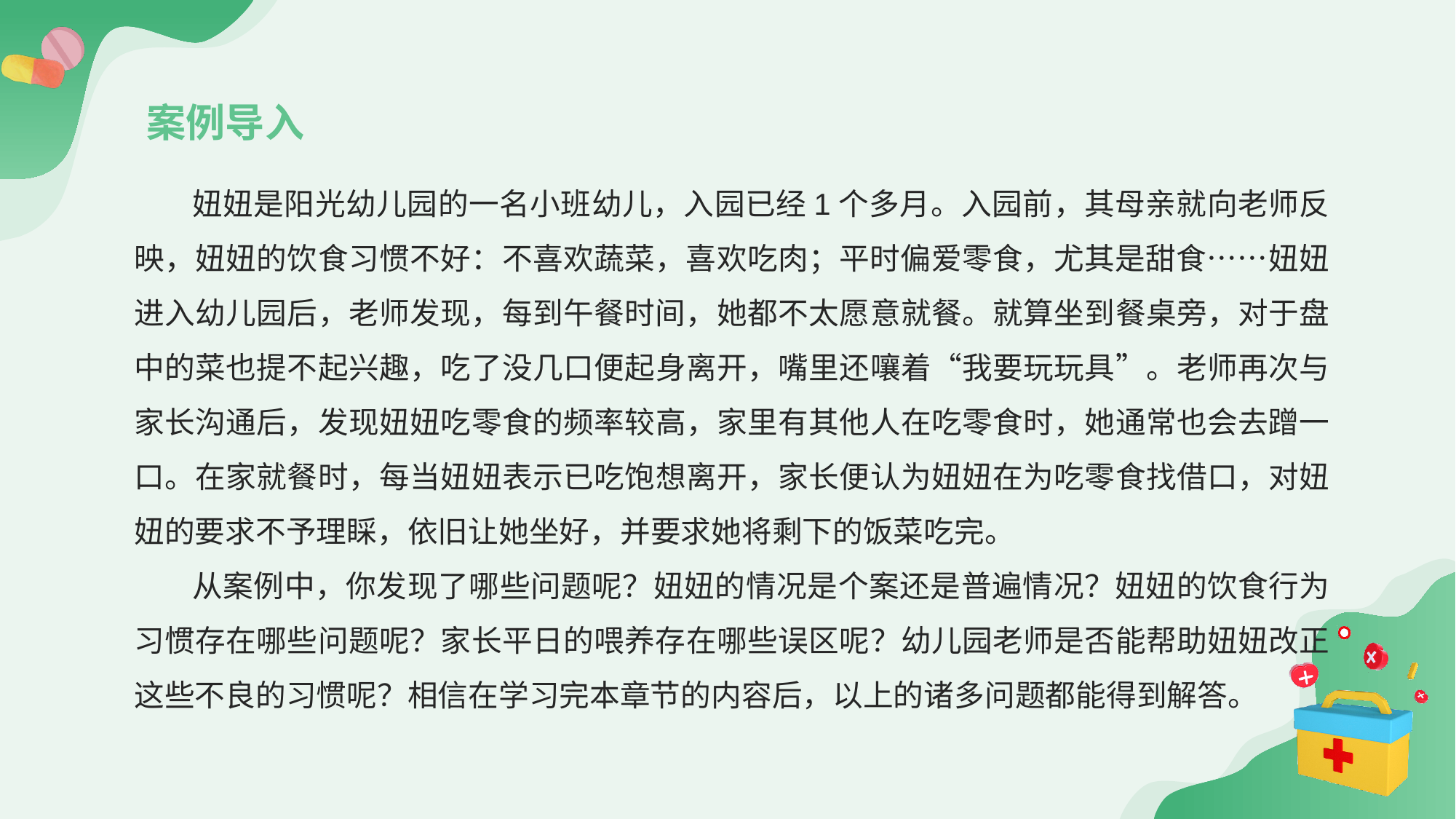

案例导入
妞妞是阳光幼儿园的一名小班幼儿，入园已经1个多月。入园前，其母亲就向老师反映，妞妞的饮食习惯不好：不喜欢蔬菜，喜欢吃肉；平时偏爱零食，尤其是甜食……妞妞进入幼儿园后，老师发现，每到午餐时间，她都不太愿意就餐。就算坐到餐桌旁，对于盘中的菜也提不起兴趣，吃了没几口便起身离开，嘴里还嚷着“我要玩玩具”。老师再次与家长沟通后，发现妞妞吃零食的频率较高，家里有其他人在吃零食时，她通常也会去蹭一口。在家就餐时，每当妞妞表示已吃饱想离开，家长便认为妞妞在为吃零食找借口，对妞妞的要求不予理睬，依旧让她坐好，并要求她将剩下的饭菜吃完。
从案例中，你发现了哪些问题呢？妞妞的情况是个案还是普遍情况？妞妞的饮食行为习惯存在哪些问题呢？家长平日的喂养存在哪些误区呢？幼儿园老师是否能帮助妞妞改正这些不良的习惯呢？相信在学习完本章节的内容后，以上的诸多问题都能得到解答。